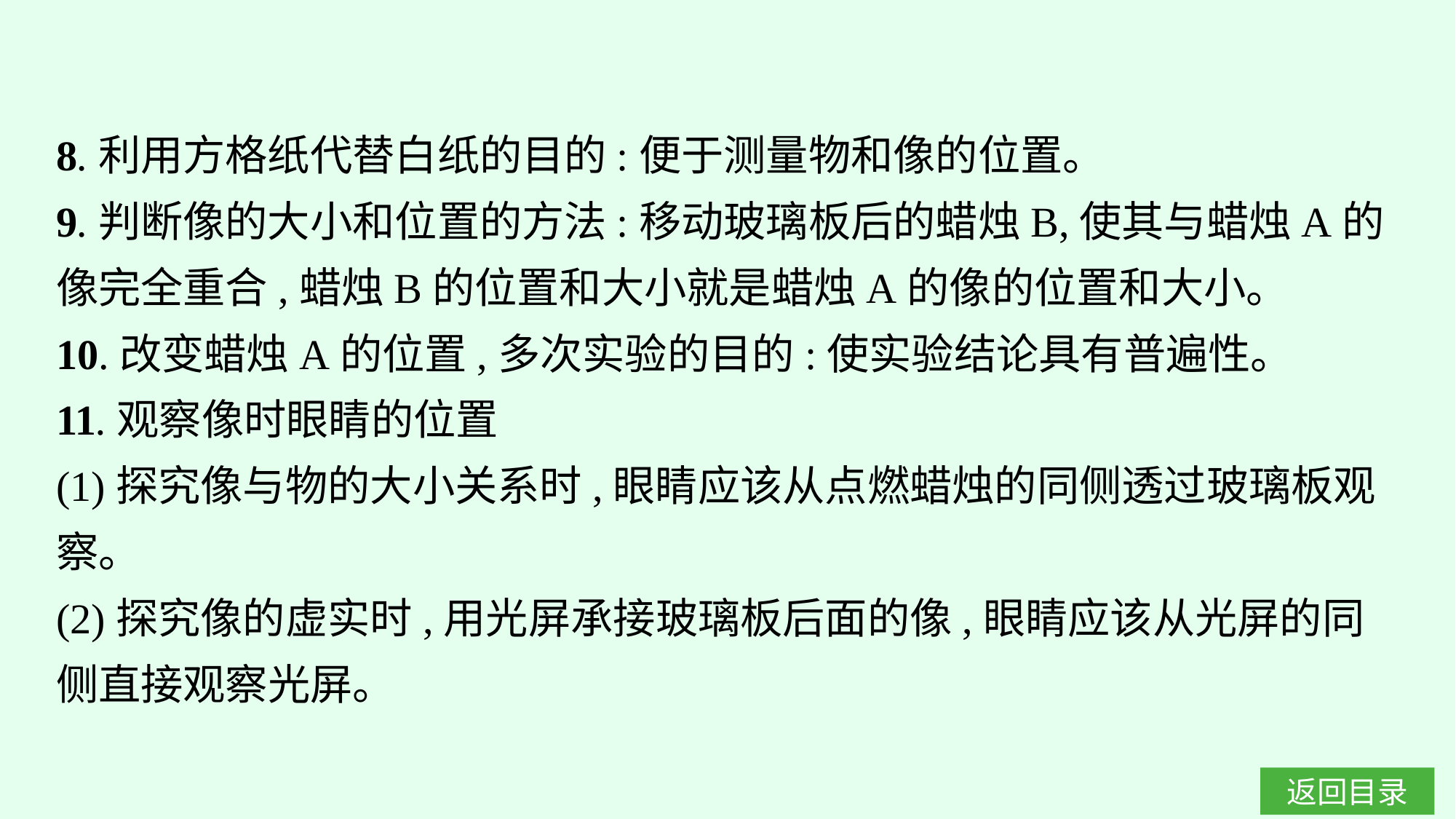

8.利用方格纸代替白纸的目的:便于测量物和像的位置。
9.判断像的大小和位置的方法:移动玻璃板后的蜡烛B,使其与蜡烛A的像完全重合,蜡烛B的位置和大小就是蜡烛A的像的位置和大小。
10.改变蜡烛A的位置,多次实验的目的:使实验结论具有普遍性。
11.观察像时眼睛的位置
(1)探究像与物的大小关系时,眼睛应该从点燃蜡烛的同侧透过玻璃板观察。
(2)探究像的虚实时,用光屏承接玻璃板后面的像,眼睛应该从光屏的同侧直接观察光屏。